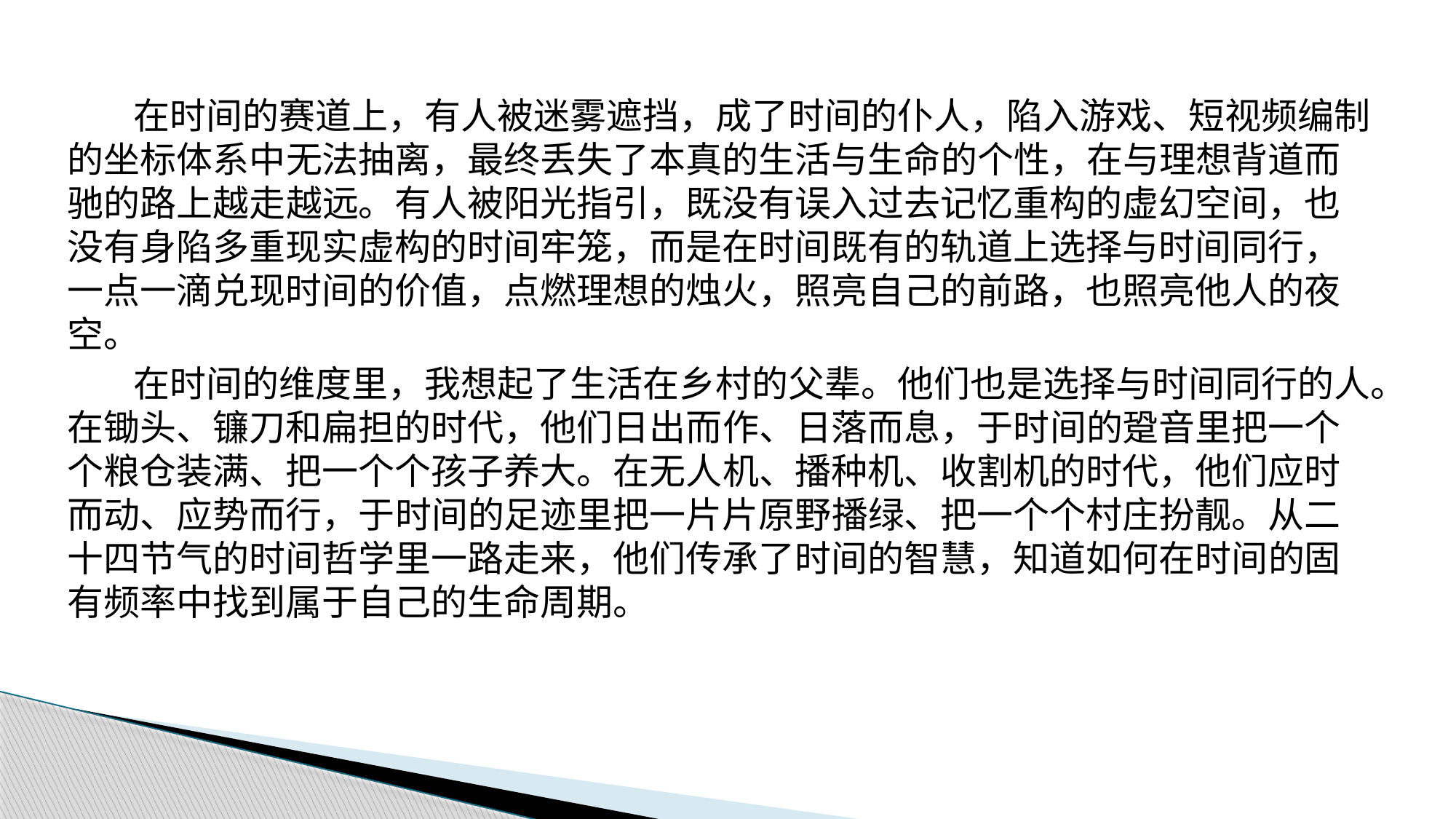

在时间的赛道上，有人被迷雾遮挡，成了时间的仆人，陷入游戏、短视频编制的坐标体系中无法抽离，最终丢失了本真的生活与生命的个性，在与理想背道而驰的路上越走越远。有人被阳光指引，既没有误入过去记忆重构的虚幻空间，也没有身陷多重现实虚构的时间牢笼，而是在时间既有的轨道上选择与时间同行，一点一滴兑现时间的价值，点燃理想的烛火，照亮自己的前路，也照亮他人的夜空。
       在时间的维度里，我想起了生活在乡村的父辈。他们也是选择与时间同行的人。在锄头、镰刀和扁担的时代，他们日出而作、日落而息，于时间的跫音里把一个个粮仓装满、把一个个孩子养大。在无人机、播种机、收割机的时代，他们应时而动、应势而行，于时间的足迹里把一片片原野播绿、把一个个村庄扮靓。从二十四节气的时间哲学里一路走来，他们传承了时间的智慧，知道如何在时间的固有频率中找到属于自己的生命周期。